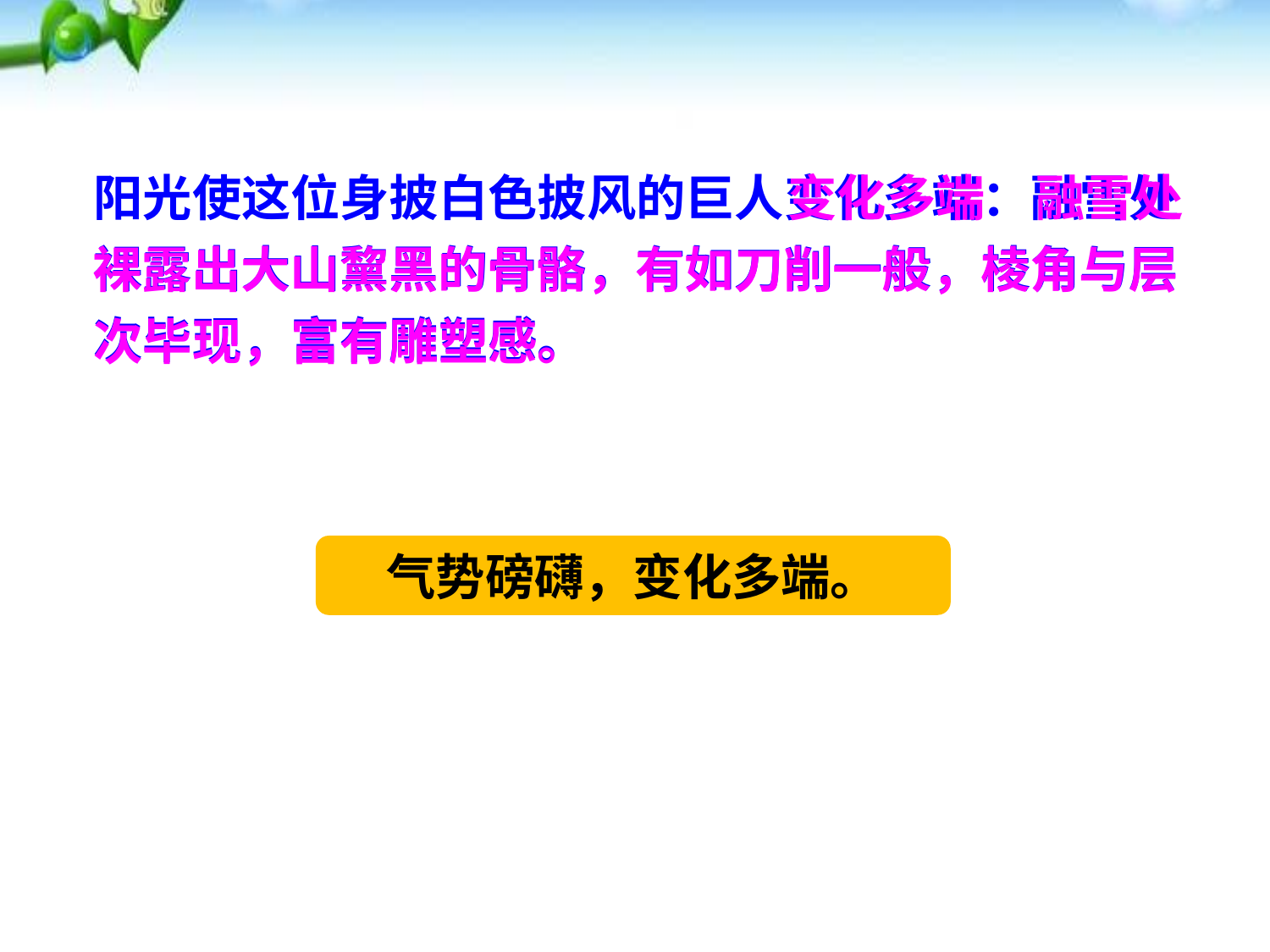

融雪处
阳光使这位身披白色披风的巨人变化多端：融雪处裸露出大山黧黑的骨骼，有如刀削一般，棱角与层次毕现，富有雕塑感。
变化多端
裸露出大山黧黑的骨骼，有如刀削一般，棱角与层
次毕现，富有雕塑感。
气势磅礴，变化多端。